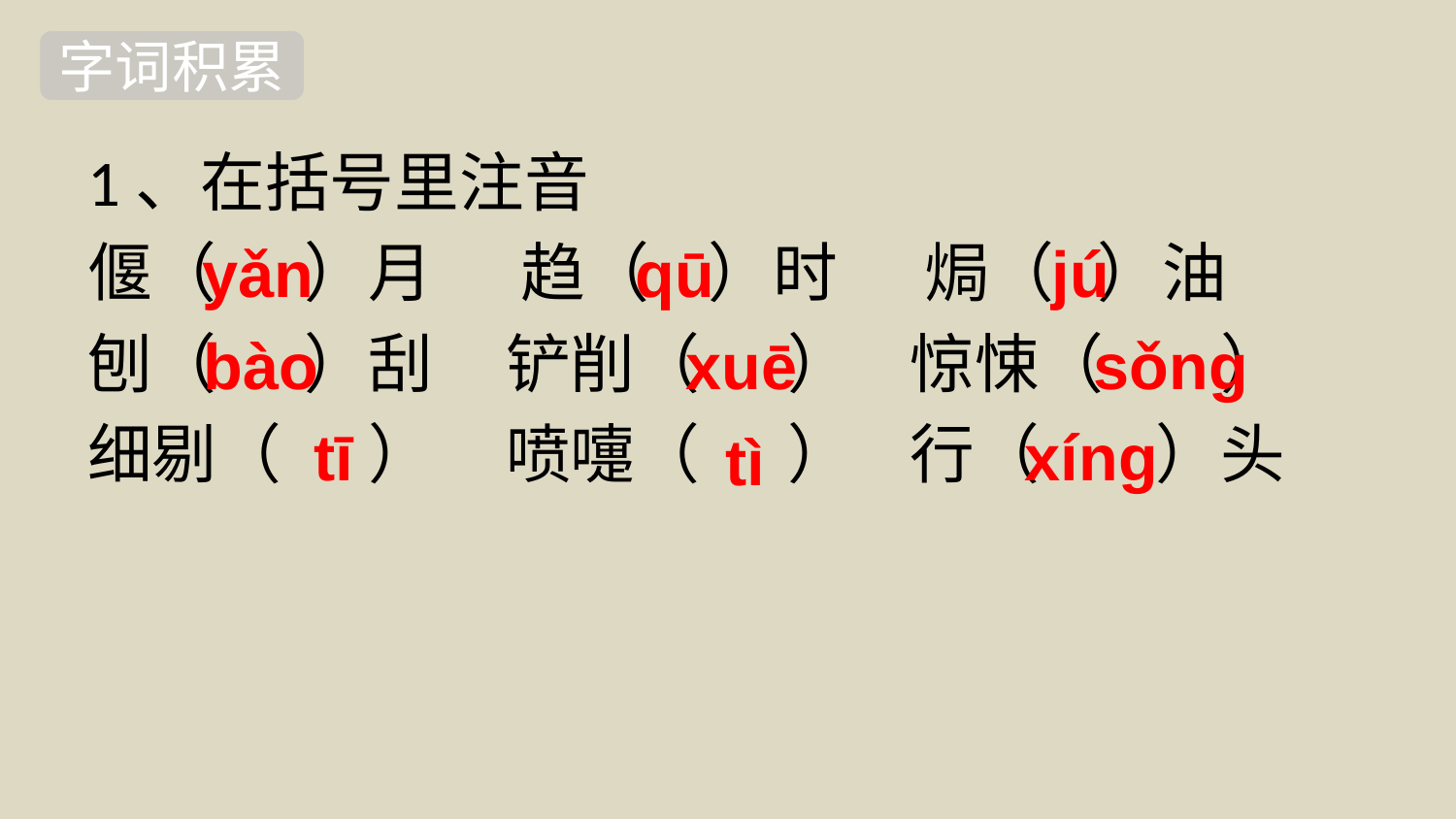

字词积累
1、在括号里注音
偃（      ）月      趋（    ）时      焗（   ）油
刨（      ）刮     铲削（      ）    惊悚（        ）
细剔（      ）     喷嚏（      ）    行（        ）头
qū
yǎn
jú
bào
xuē
 sǒng
tī
 xíng
tì